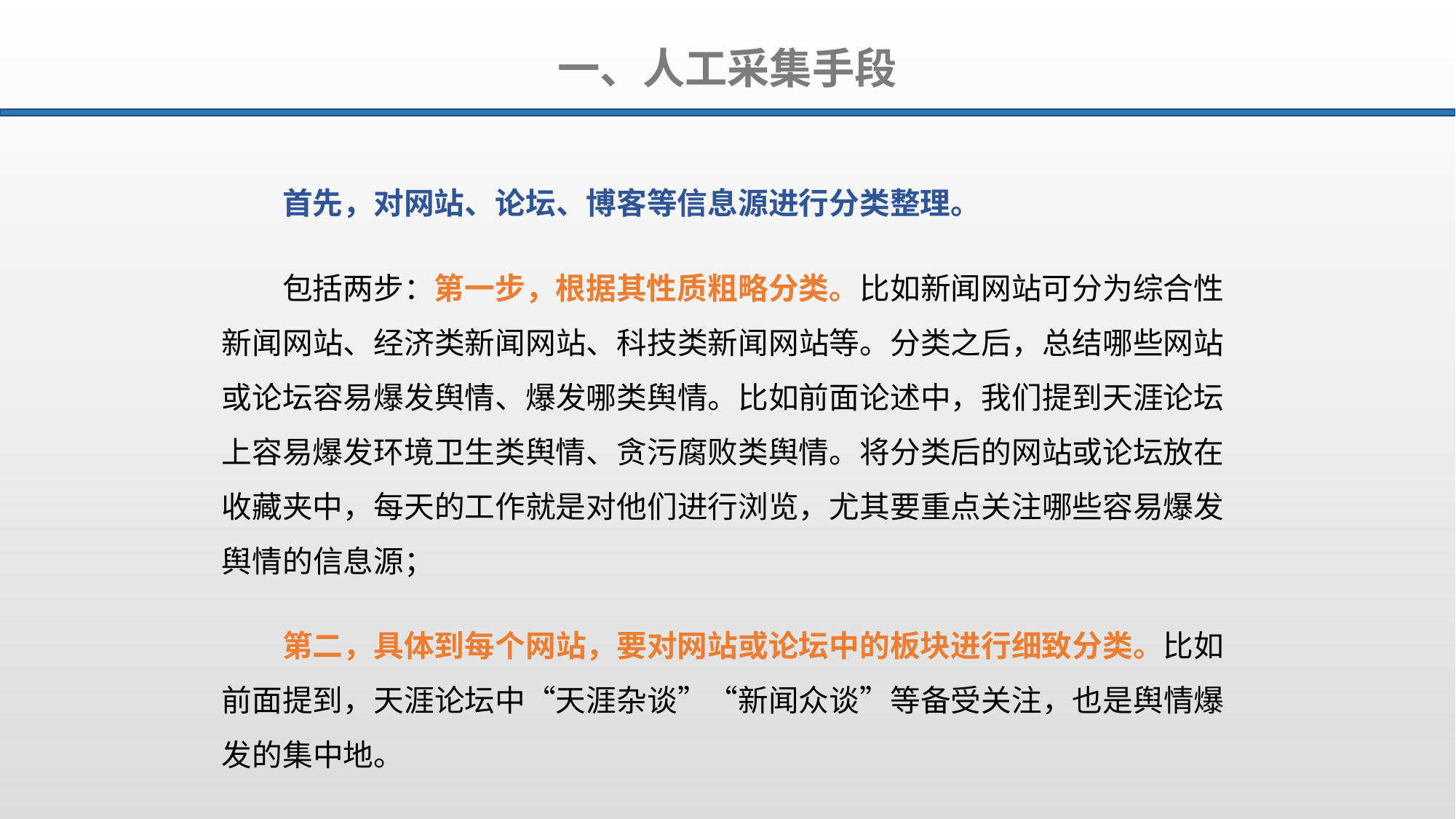

一、人工采集手段

首先，对网站、论坛、博客等信息源进行分类整理。
包括两步：第一步，根据其性质粗略分类。比如新闻网站可分为综合性新闻网站、经济类新闻网站、科技类新闻网站等。分类之后，总结哪些网站或论坛容易爆发舆情、爆发哪类舆情。比如前面论述中，我们提到天涯论坛上容易爆发环境卫生类舆情、贪污腐败类舆情。将分类后的网站或论坛放在收藏夹中，每天的工作就是对他们进行浏览，尤其要重点关注哪些容易爆发舆情的信息源；
第二，具体到每个网站，要对网站或论坛中的板块进行细致分类。比如前面提到，天涯论坛中“天涯杂谈”“新闻众谈”等备受关注，也是舆情爆发的集中地。